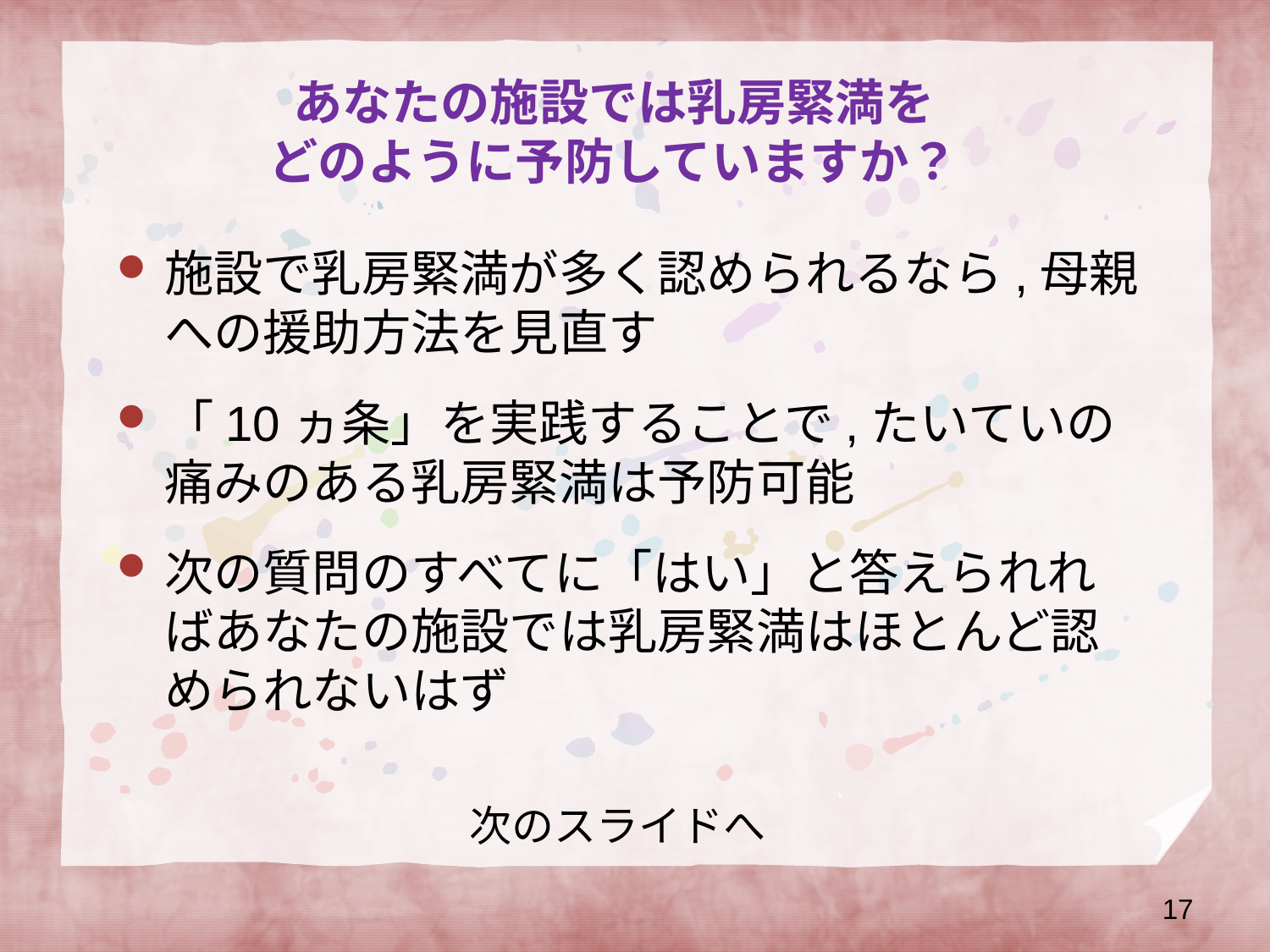

# あなたの施設では乳房緊満を どのように予防していますか？
施設で乳房緊満が多く認められるなら,母親への援助方法を見直す
「10ヵ条」を実践することで,たいていの痛みのある乳房緊満は予防可能
次の質問のすべてに「はい」と答えられればあなたの施設では乳房緊満はほとんど認められないはず
次のスライドへ
17